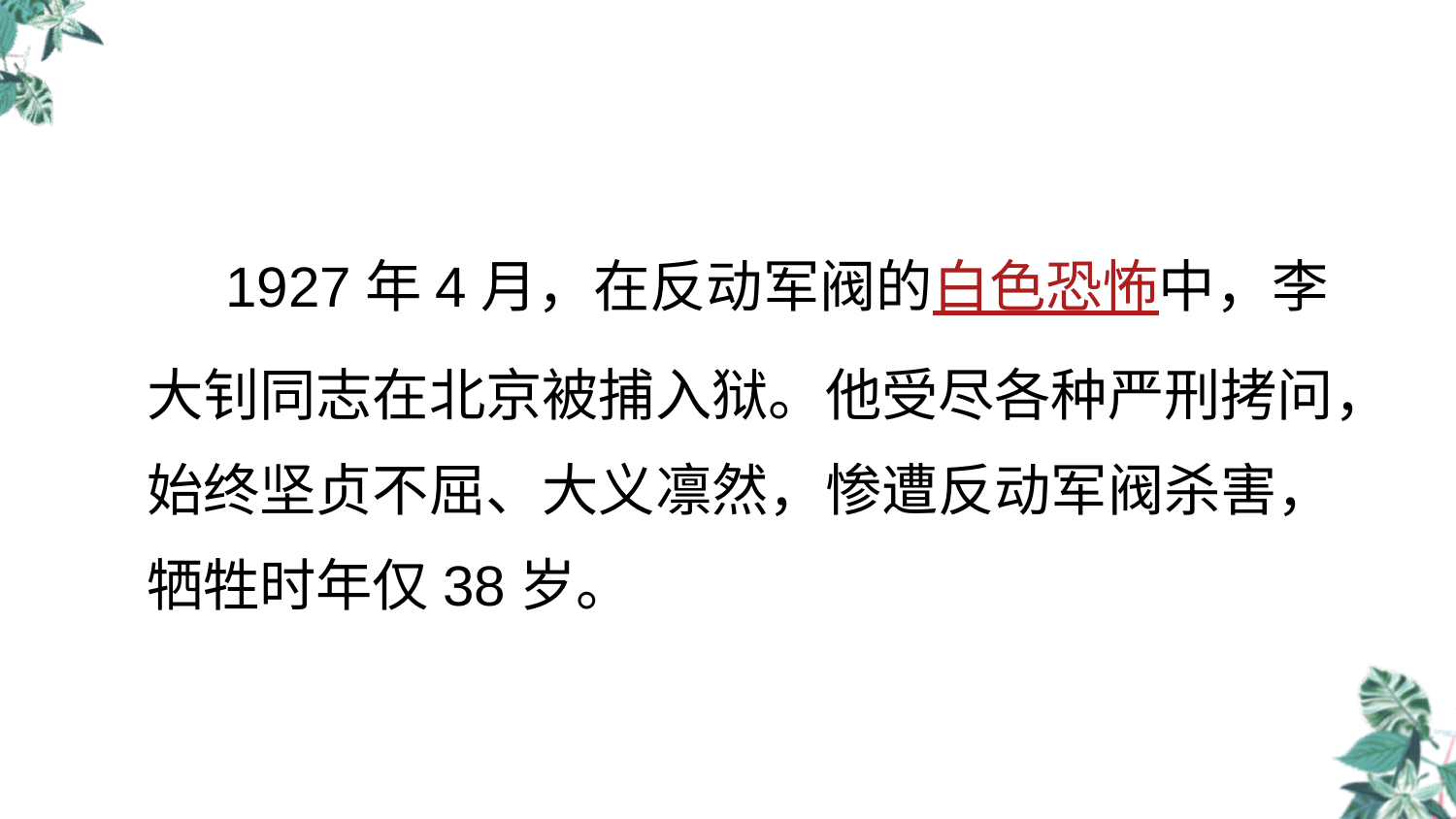

1927年4月，在反动军阀的白色恐怖中，李大钊同志在北京被捕入狱。他受尽各种严刑拷问，始终坚贞不屈、大义凛然，惨遭反动军阀杀害，牺牲时年仅38岁。